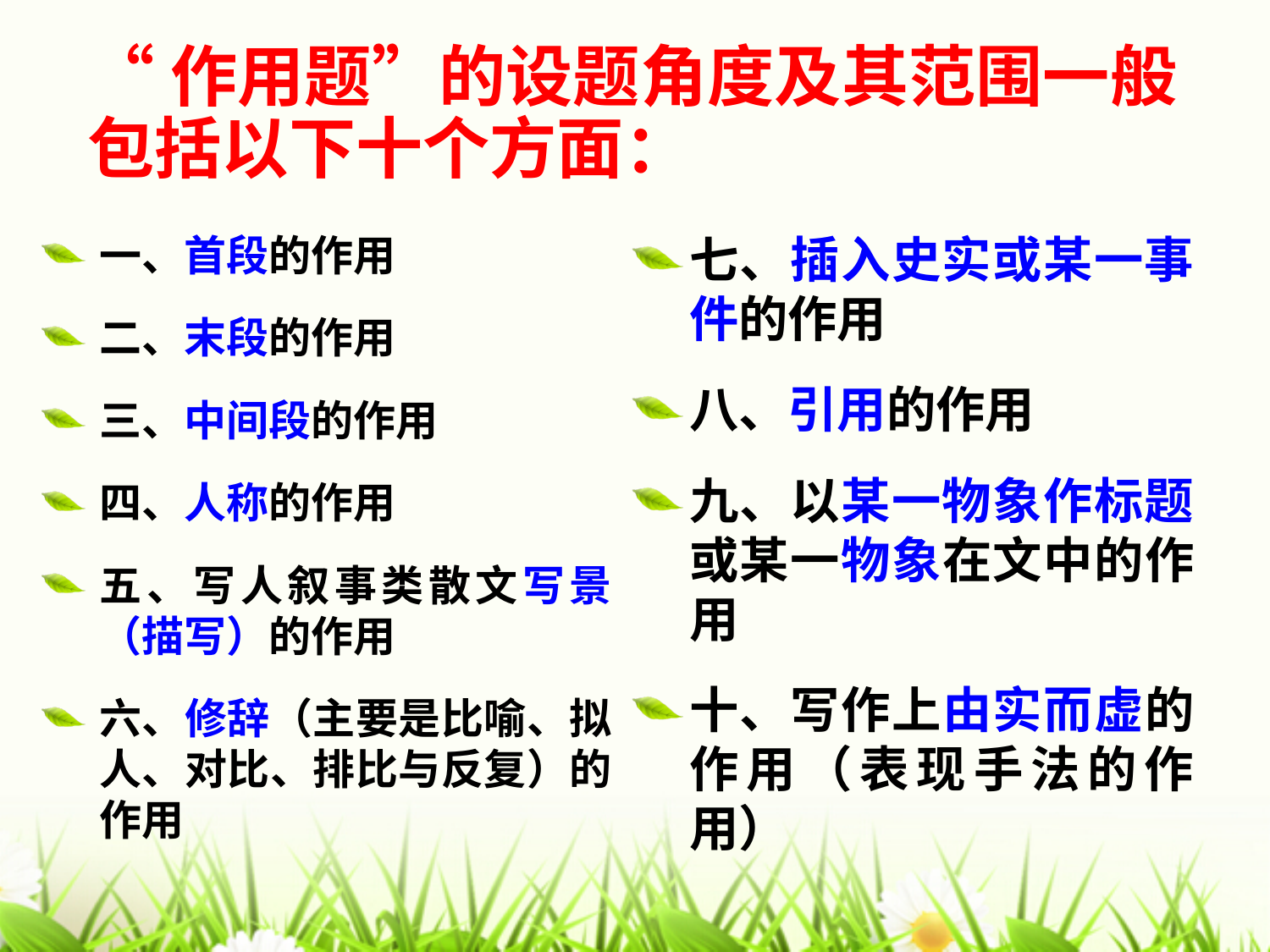

# “作用题”的设题角度及其范围一般包括以下十个方面：
一、首段的作用
二、末段的作用
三、中间段的作用
四、人称的作用
五、写人叙事类散文写景（描写）的作用
六、修辞（主要是比喻、拟人、对比、排比与反复）的作用
七、插入史实或某一事件的作用
八、引用的作用
九、以某一物象作标题或某一物象在文中的作用
十、写作上由实而虚的作用（表现手法的作用）